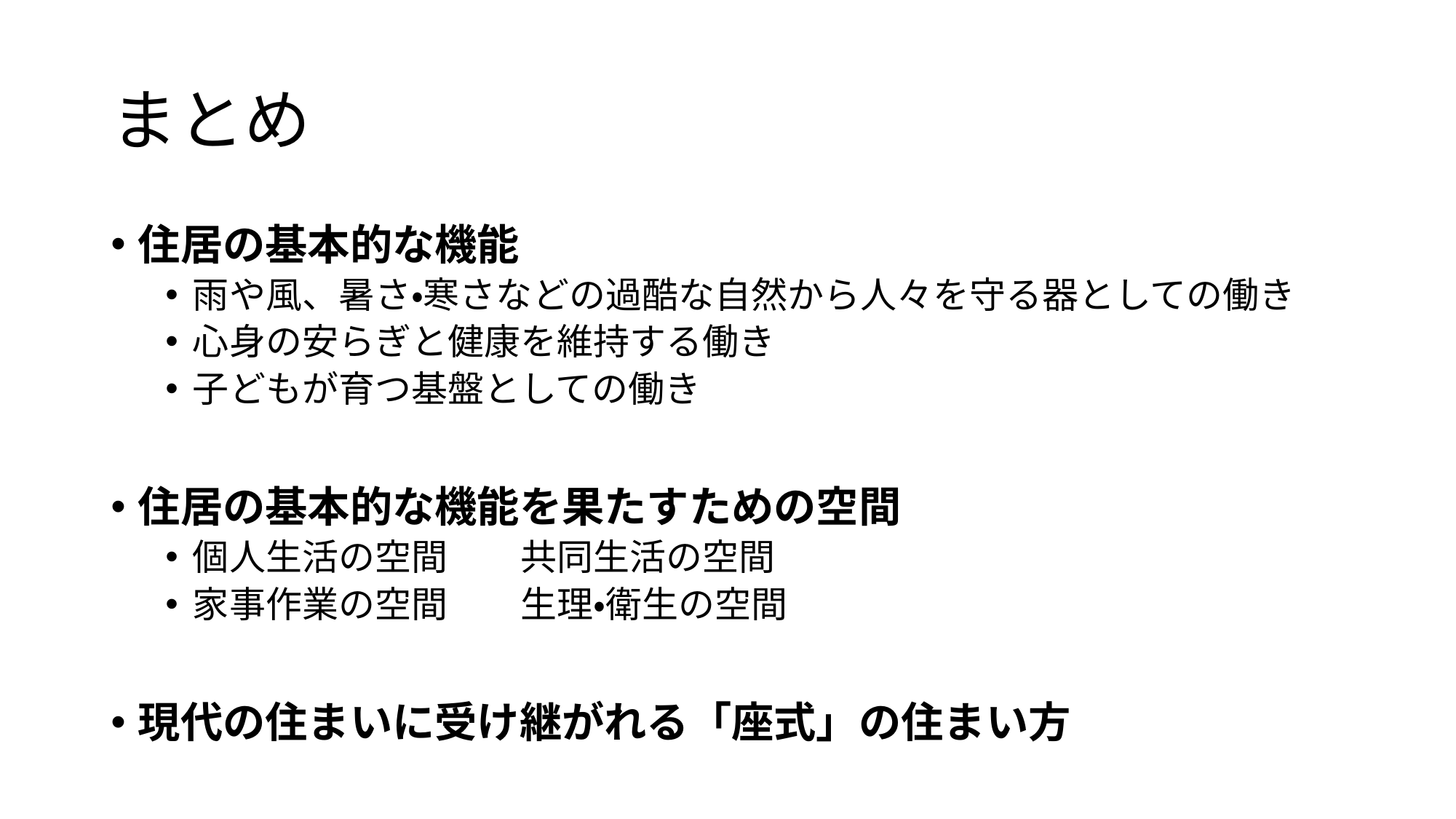

# まとめ
住居の基本的な機能
雨や風、暑さ・寒さなどの過酷な自然から人々を守る器としての働き
心身の安らぎと健康を維持する働き
子どもが育つ基盤としての働き

住居の基本的な機能を果たすための空間
個人生活の空間　　共同生活の空間
家事作業の空間　　生理・衛生の空間

現代の住まいに受け継がれる「座式」の住まい方